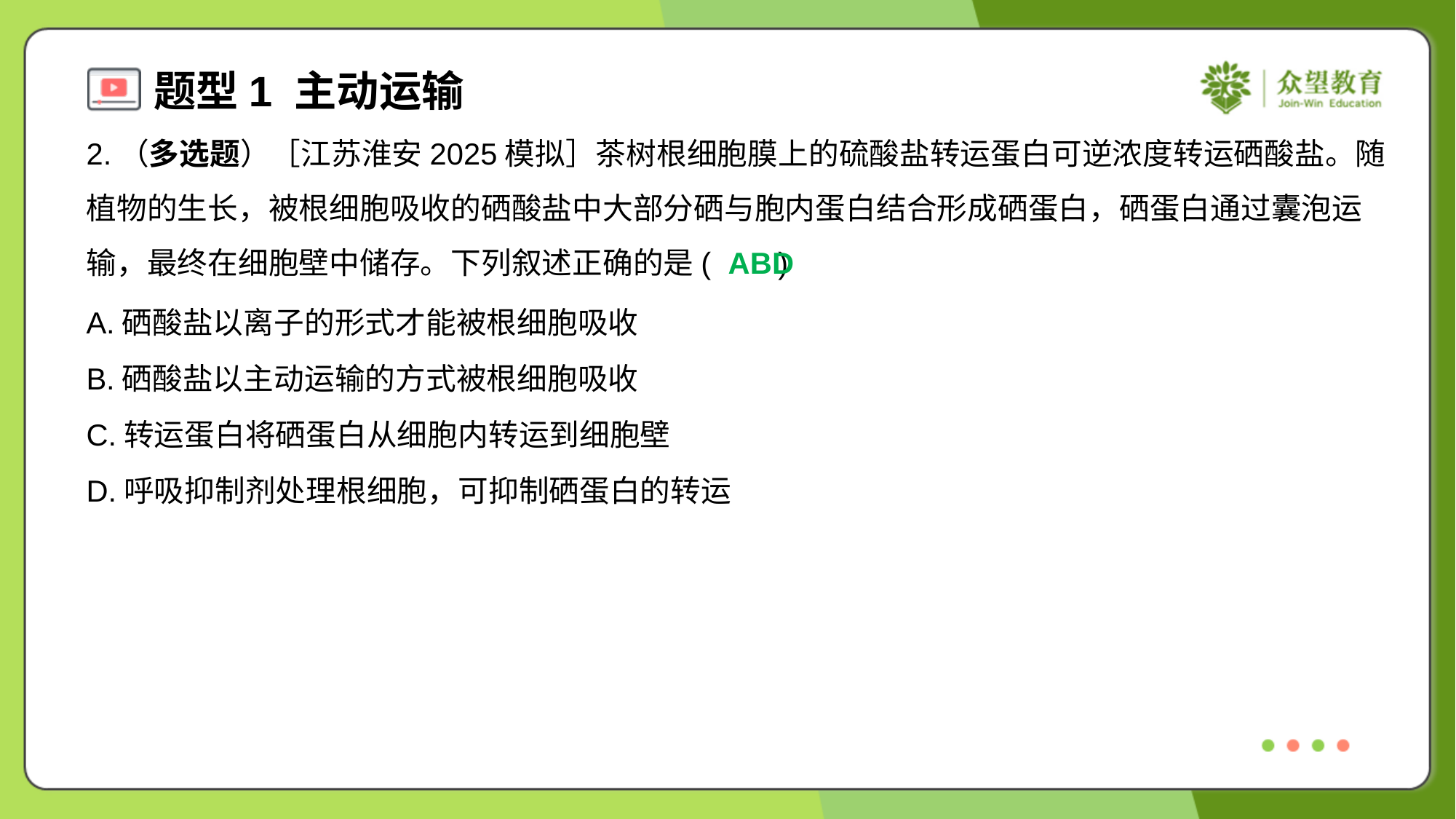

2.（多选题）［江苏淮安2025模拟］茶树根细胞膜上的硫酸盐转运蛋白可逆浓度转运硒酸盐。随
植物的生长，被根细胞吸收的硒酸盐中大部分硒与胞内蛋白结合形成硒蛋白，硒蛋白通过囊泡运
输，最终在细胞壁中储存。下列叙述正确的是(        )
ABD
A.硒酸盐以离子的形式才能被根细胞吸收
B.硒酸盐以主动运输的方式被根细胞吸收
C.转运蛋白将硒蛋白从细胞内转运到细胞壁
D.呼吸抑制剂处理根细胞，可抑制硒蛋白的转运